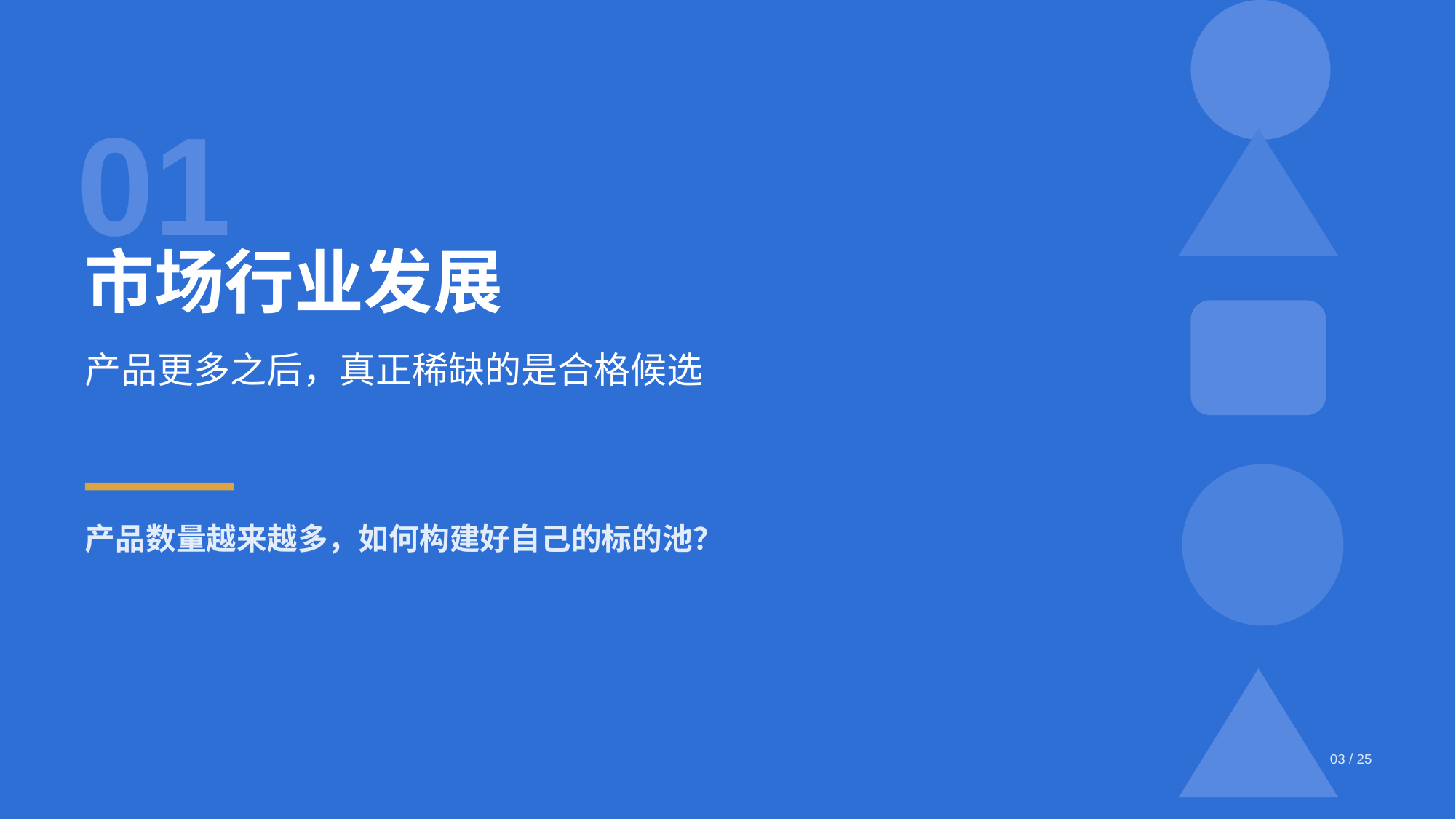

01

市场行业发展

产品更多之后，真正稀缺的是合格候选

产品数量越来越多，如何构建好自己的标的池？

03 / 25